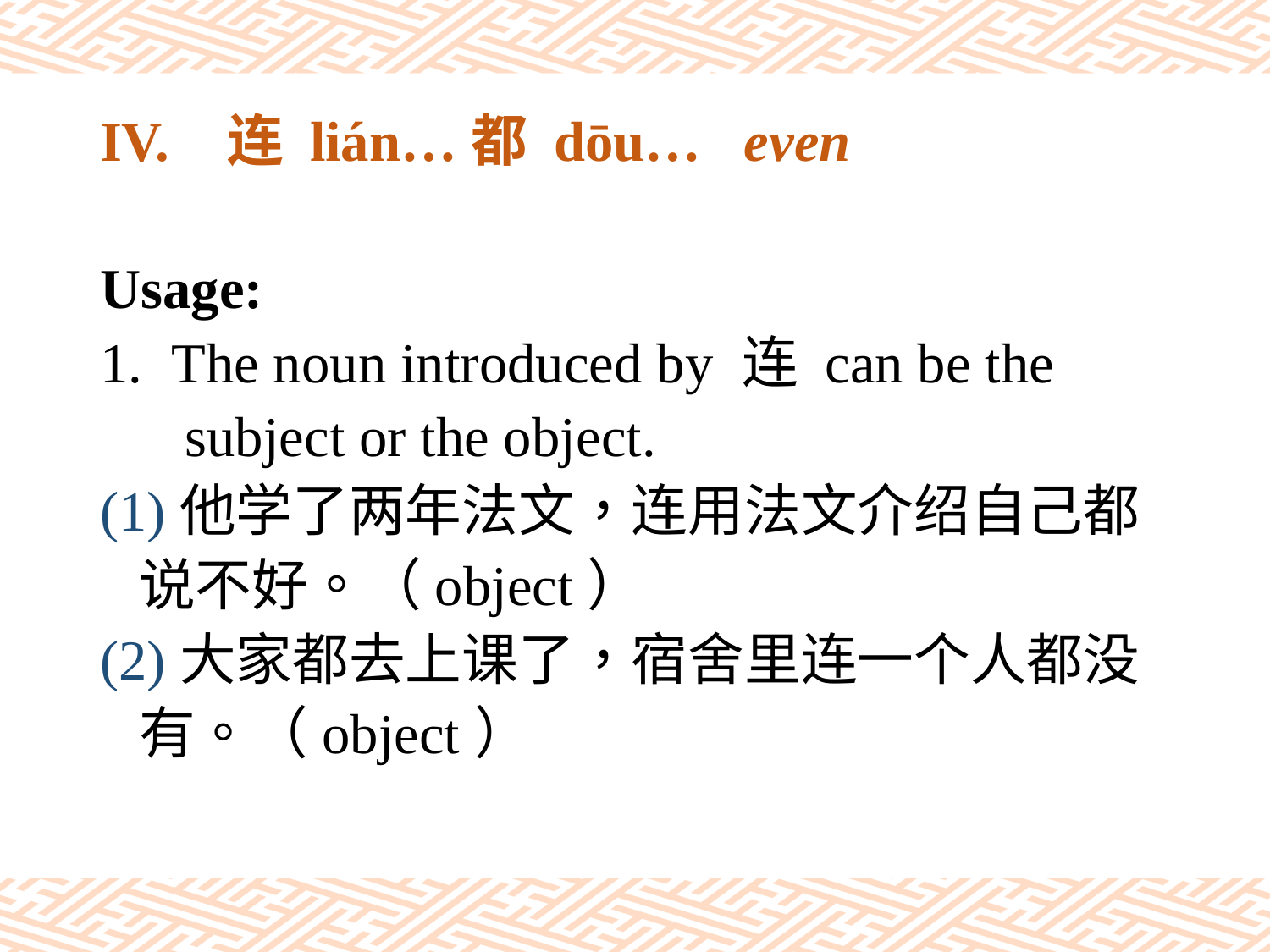

# IV.	连 lián…都 dōu…   even
Usage:
The noun introduced by 连 can be the
      subject or the object.
(1)他学了两年法文，连用法文介绍自己都
  说不好。（object）
(2)大家都去上课了，宿舍里连一个人都没
  有。（object）